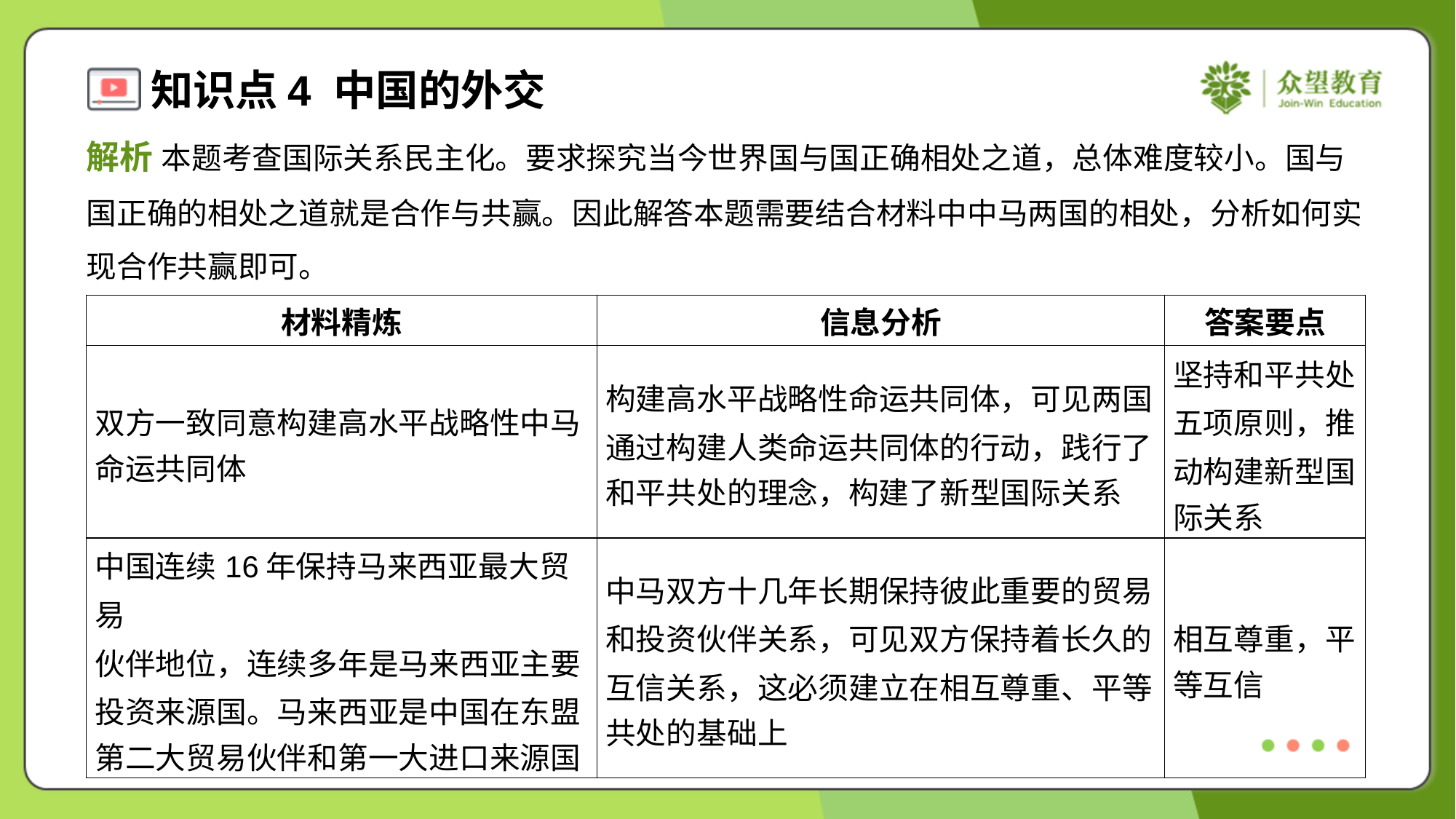

解析 本题考查国际关系民主化。要求探究当今世界国与国正确相处之道，总体难度较小。国与
国正确的相处之道就是合作与共赢。因此解答本题需要结合材料中中马两国的相处，分析如何实
现合作共赢即可。
| 材料精炼 | 信息分析 | 答案要点 |
| --- | --- | --- |
| 双方一致同意构建高水平战略性中马 命运共同体 | 构建高水平战略性命运共同体，可见两国 通过构建人类命运共同体的行动，践行了 和平共处的理念，构建了新型国际关系 | 坚持和平共处 五项原则，推 动构建新型国 际关系 |
| 中国连续16年保持马来西亚最大贸易 伙伴地位，连续多年是马来西亚主要 投资来源国。马来西亚是中国在东盟 第二大贸易伙伴和第一大进口来源国 | 中马双方十几年长期保持彼此重要的贸易 和投资伙伴关系，可见双方保持着长久的 互信关系，这必须建立在相互尊重、平等 共处的基础上 | 相互尊重，平 等互信 |